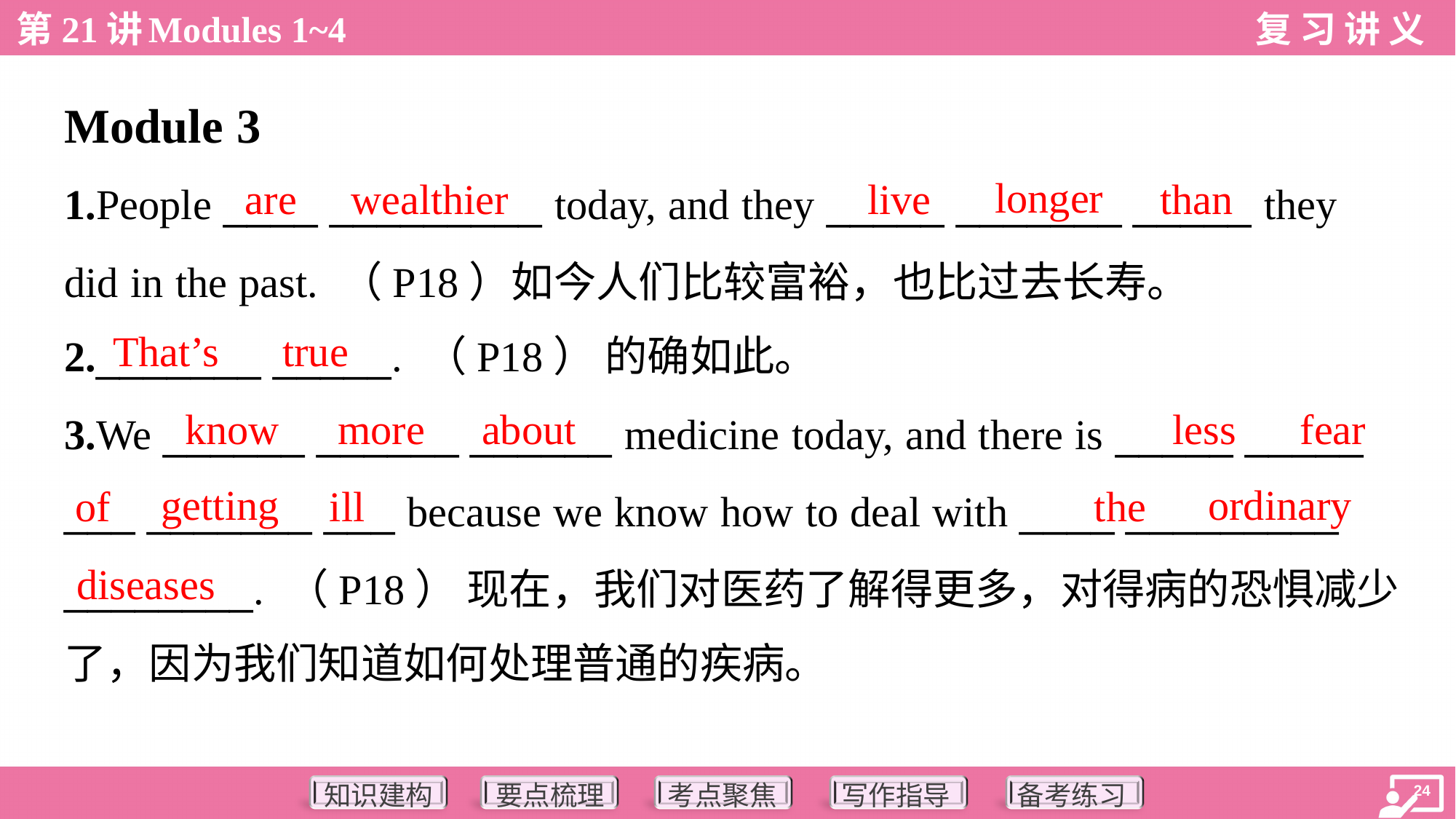

Module 3
longer
are
wealthier
live
than
1.People ____ _________ today, and they _____ _______ _____ they
did in the past. （P18）如今人们比较富裕，也比过去长寿。
2._______ _____. （P18） 的确如此。
That’s
true
know
more
about
less
fear
3.We ______ ______ ______ medicine today, and there is _____ _____
___ _______ ___ because we know how to deal with ____ _________
________. （P18） 现在，我们对医药了解得更多，对得病的恐惧减少
了，因为我们知道如何处理普通的疾病。
getting
ordinary
of
ill
the
diseases